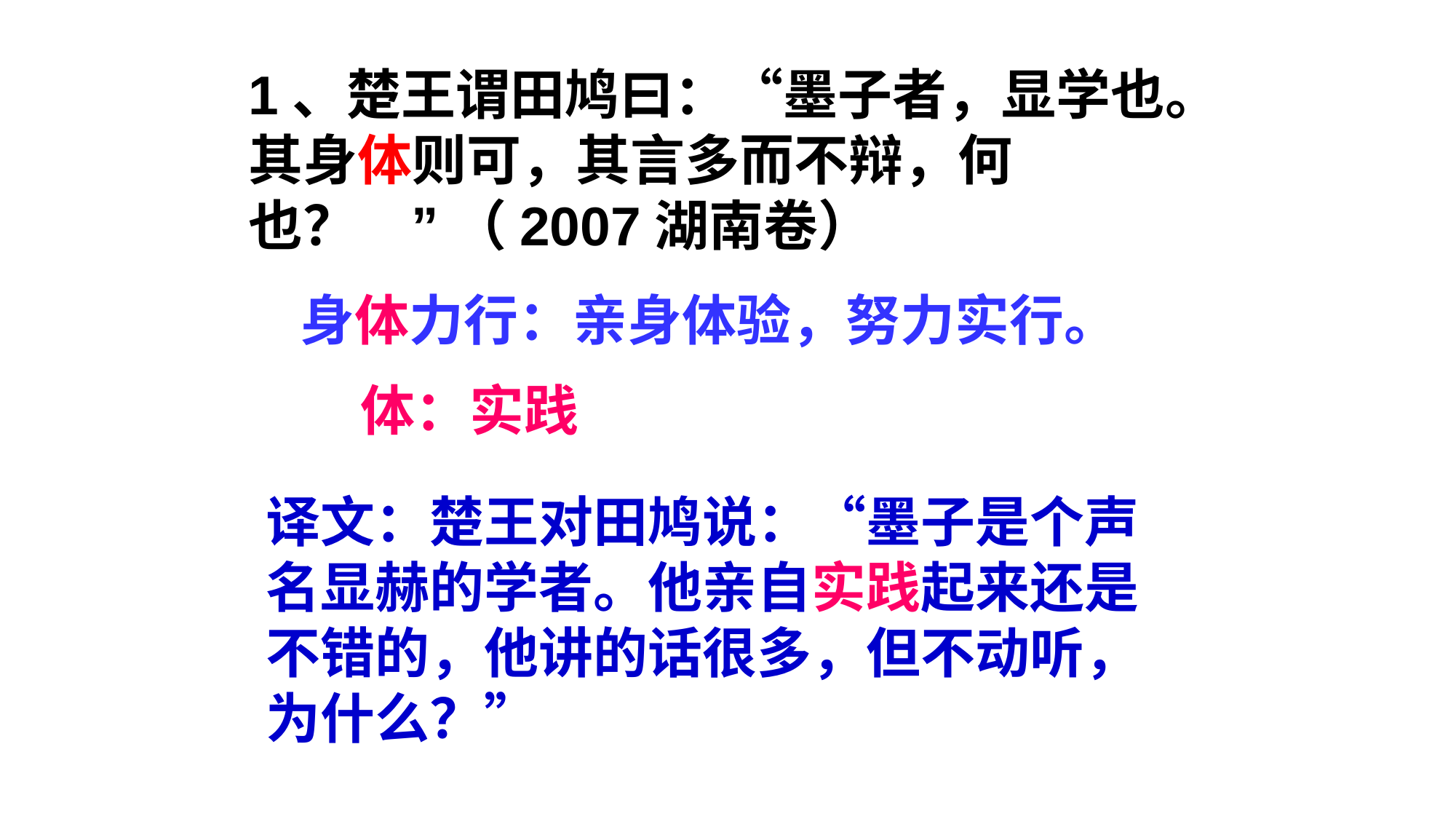

1、楚王谓田鸠曰：“墨子者，显学也。其身体则可，其言多而不辩，何也？”（2007湖南卷）
身体力行：亲身体验，努力实行。
体：实践
译文：楚王对田鸠说：“墨子是个声名显赫的学者。他亲自实践起来还是不错的，他讲的话很多，但不动听，为什么？”